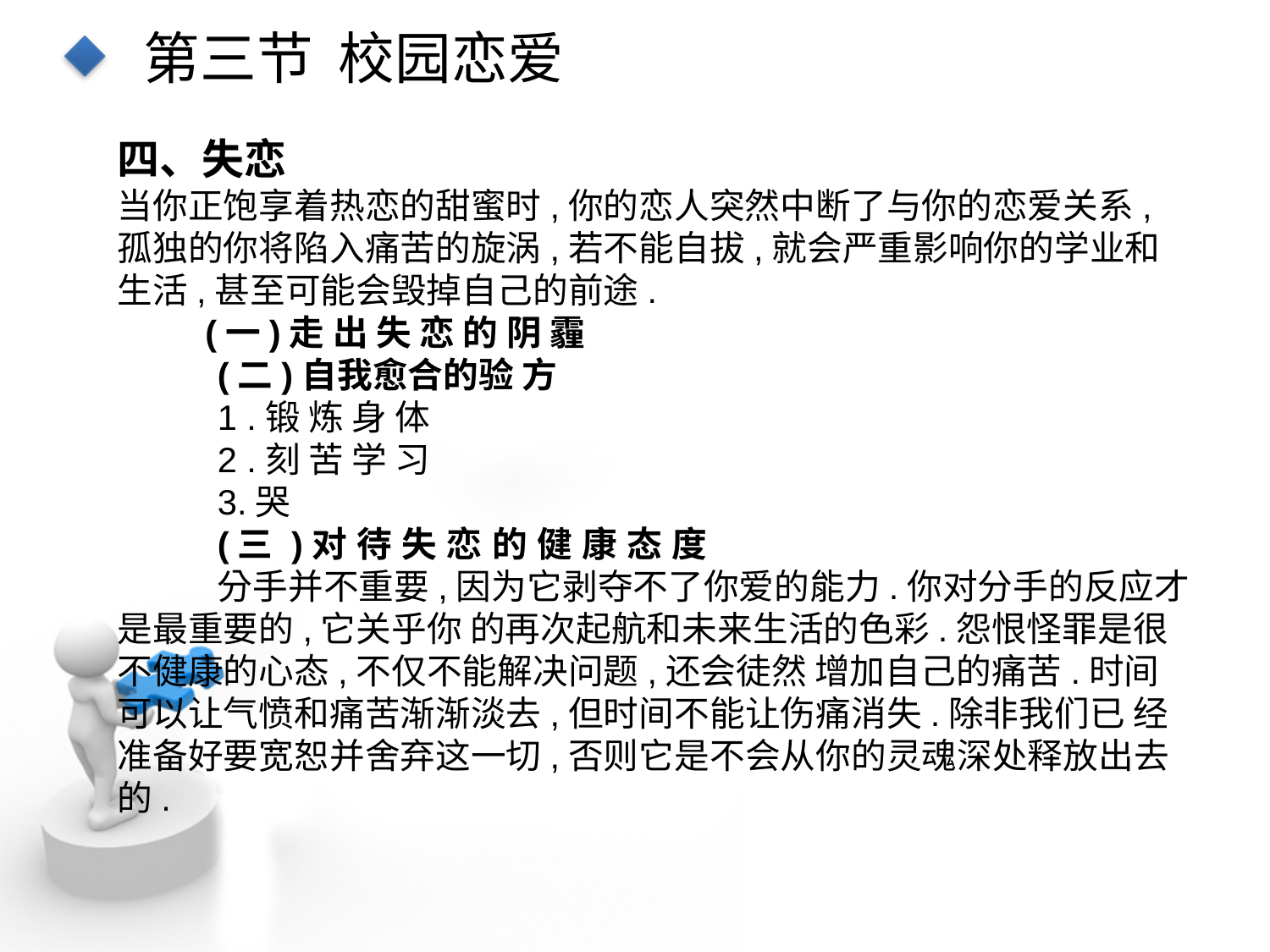

第三节  校园恋爱

四、失恋
当你正饱享着热恋的甜蜜时,你的恋人突然中断了与你的恋爱关系,孤独的你将陷入痛苦的旋涡,若不能自拔,就会严重影响你的学业和生活,甚至可能会毁掉自己的前途.
         (一)走 出 失 恋 的 阴 霾
(二)自我愈合的验 方
1 .锻 炼 身 体
2 .刻 苦 学 习
3.哭
(三 )对 待 失 恋 的 健 康 态 度
分手并不重要,因为它剥夺不了你爱的能力.你对分手的反应才是最重要的,它关乎你 的再次起航和未来生活的色彩.怨恨怪罪是很不健康的心态,不仅不能解决问题,还会徒然 增加自己的痛苦.时间可以让气愤和痛苦渐渐淡去,但时间不能让伤痛消失.除非我们已 经准备好要宽恕并舍弃这一切,否则它是不会从你的灵魂深处释放出去的.

点击添加文本
点击添加文本
点击添加文本
点击添加文本